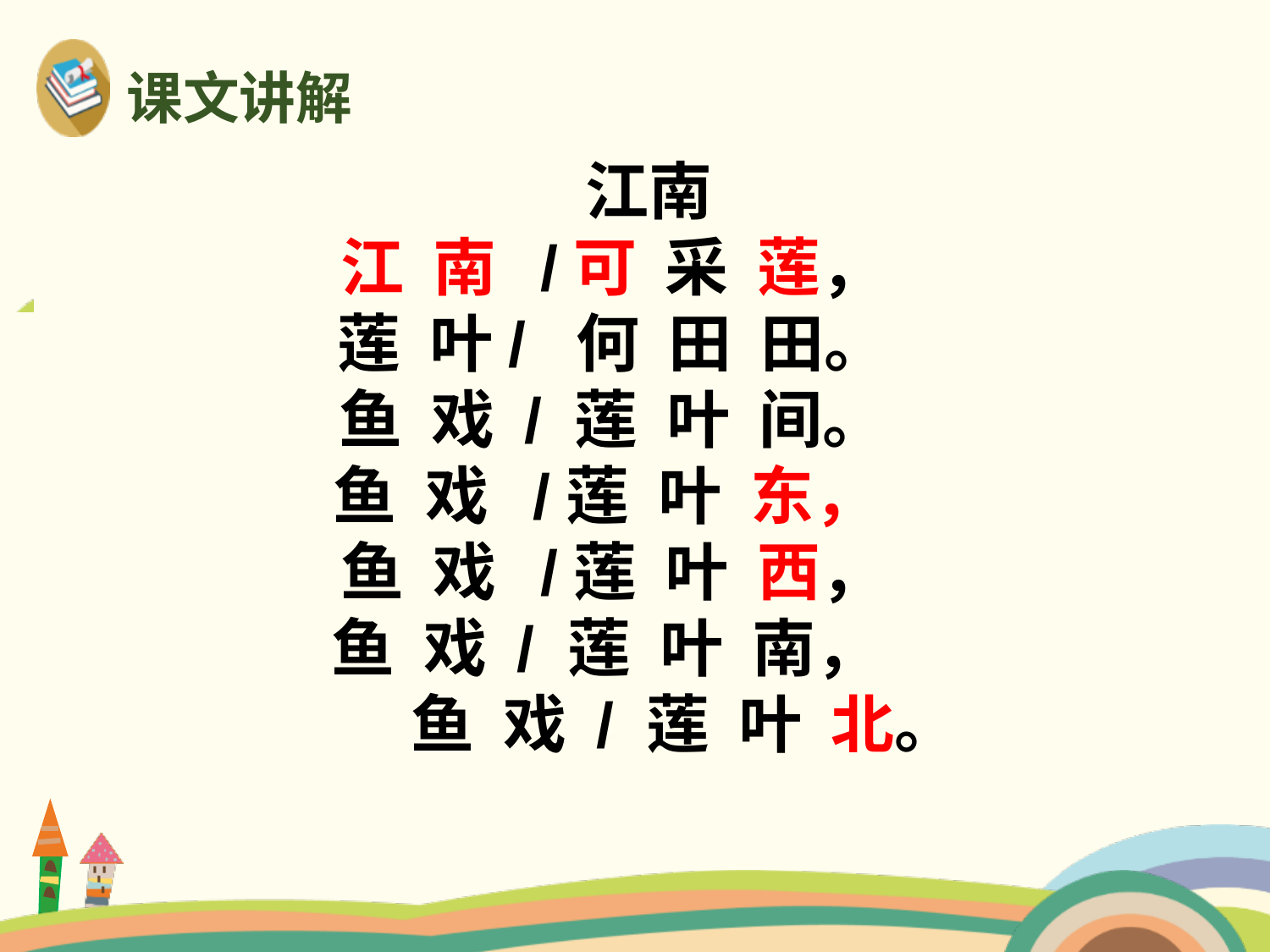

课文讲解
江南
江  南  /可  采  莲，
莲  叶/  何  田  田。
鱼  戏 / 莲  叶  间。
鱼  戏  /莲  叶  东，
鱼  戏  /莲  叶  西，
鱼  戏 / 莲  叶  南，
鱼  戏 / 莲  叶  北。